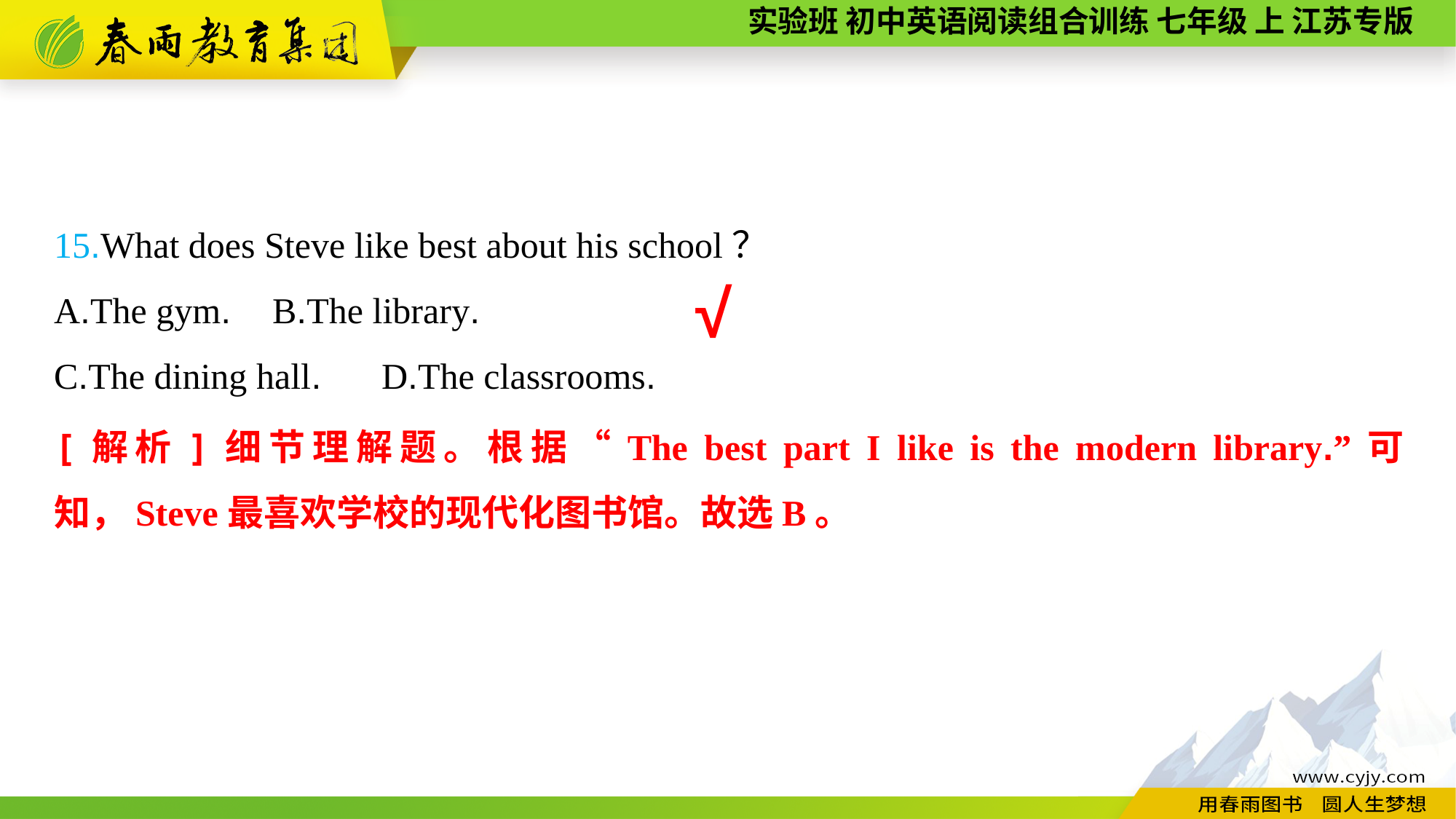

15.What does Steve like best about his school？
A.The gym.	B.The library.
C.The dining hall.	D.The classrooms.
√
[解析]细节理解题。根据“The best part I like is the modern library.”可知，Steve最喜欢学校的现代化图书馆。故选B。